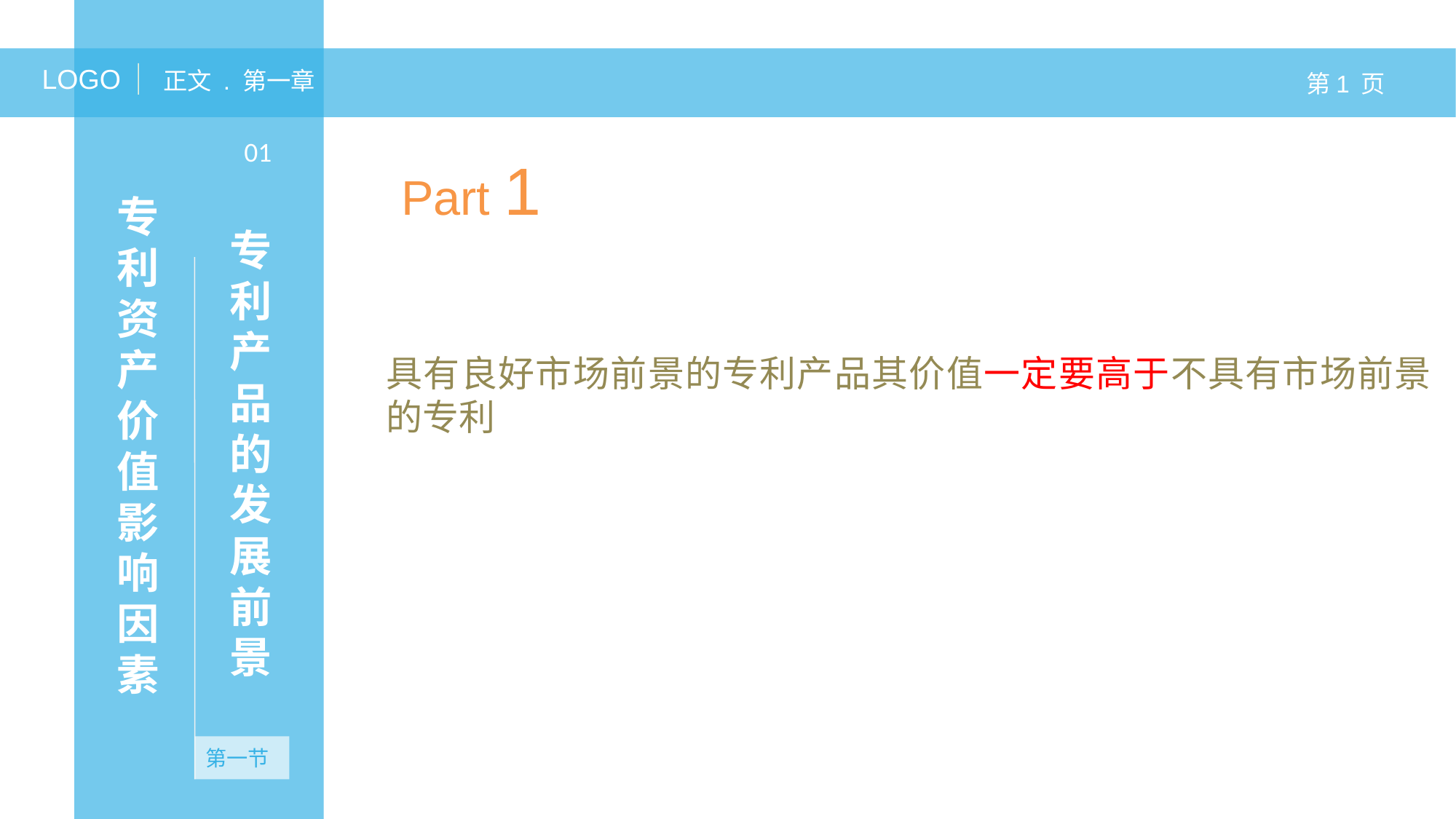

LOGO
正文 . 第一章

第1 页
专利产品的发展前景
01
Part 1
具有良好市场前景的专利产品其价值一定要高于不具有市场前景的专利
专利资产价值影响因素

第一节